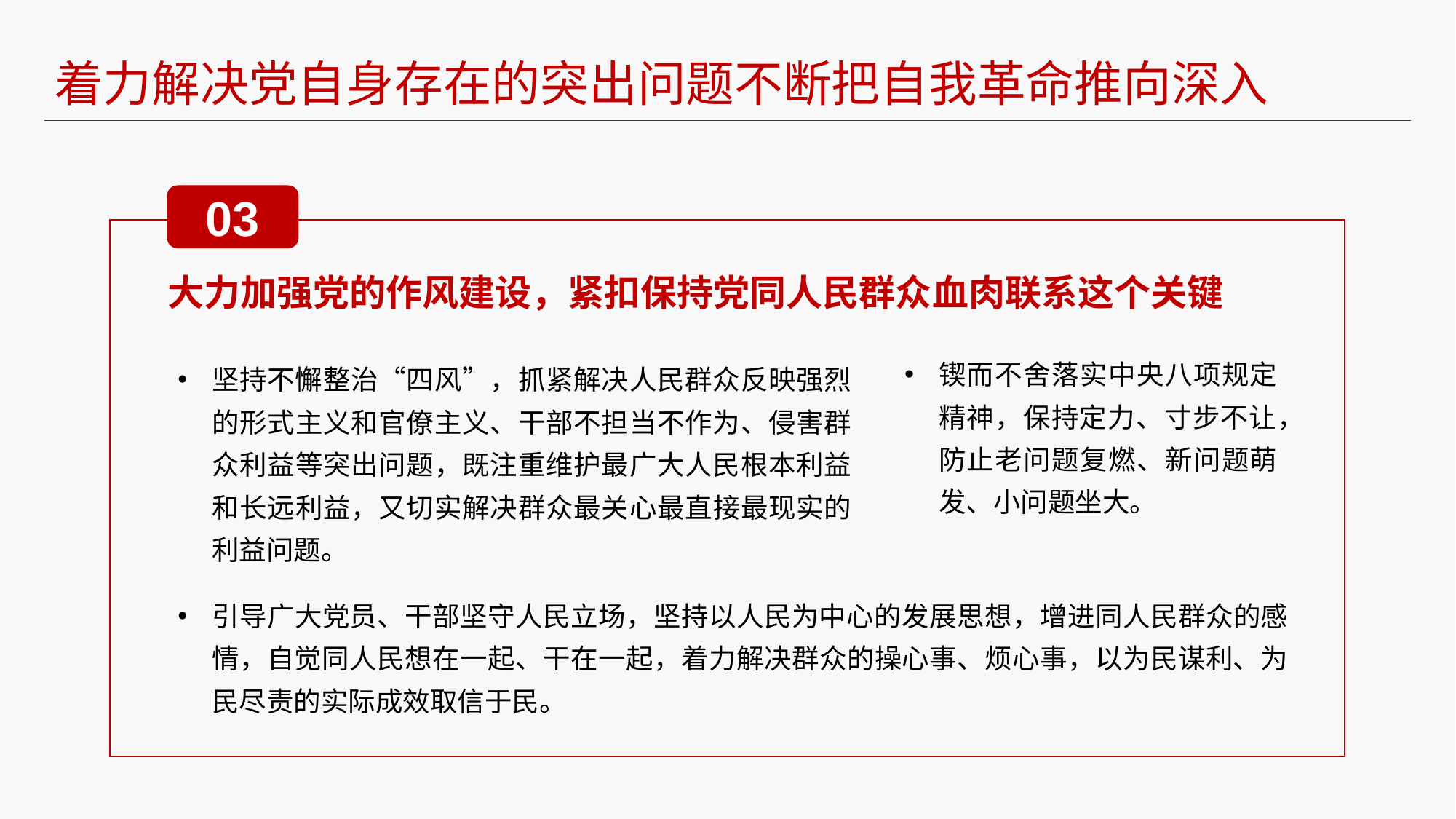

着力解决党自身存在的突出问题不断把自我革命推向深入
03

大力加强党的作风建设，紧扣保持党同人民群众血肉联系这个关键
锲而不舍落实中央八项规定精神，保持定力、寸步不让，防止老问题复燃、新问题萌发、小问题坐大。
坚持不懈整治“四风”，抓紧解决人民群众反映强烈的形式主义和官僚主义、干部不担当不作为、侵害群众利益等突出问题，既注重维护最广大人民根本利益和长远利益，又切实解决群众最关心最直接最现实的利益问题。
引导广大党员、干部坚守人民立场，坚持以人民为中心的发展思想，增进同人民群众的感情，自觉同人民想在一起、干在一起，着力解决群众的操心事、烦心事，以为民谋利、为民尽责的实际成效取信于民。